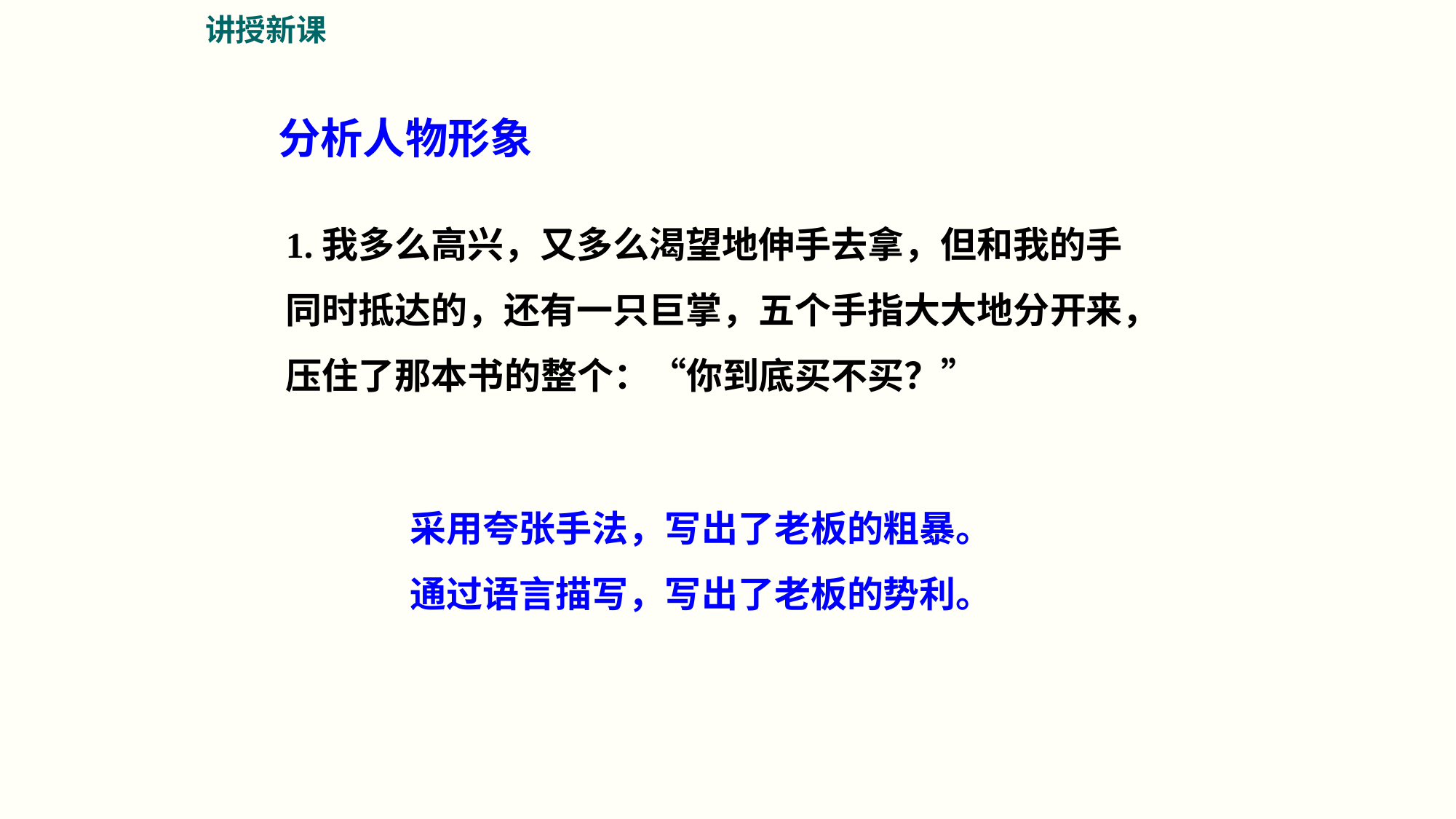

讲授新课
分析人物形象
1.我多么高兴，又多么渴望地伸手去拿，但和我的手同时抵达的，还有一只巨掌，五个手指大大地分开来，压住了那本书的整个：“你到底买不买？”
采用夸张手法，写出了老板的粗暴。通过语言描写，写出了老板的势利。